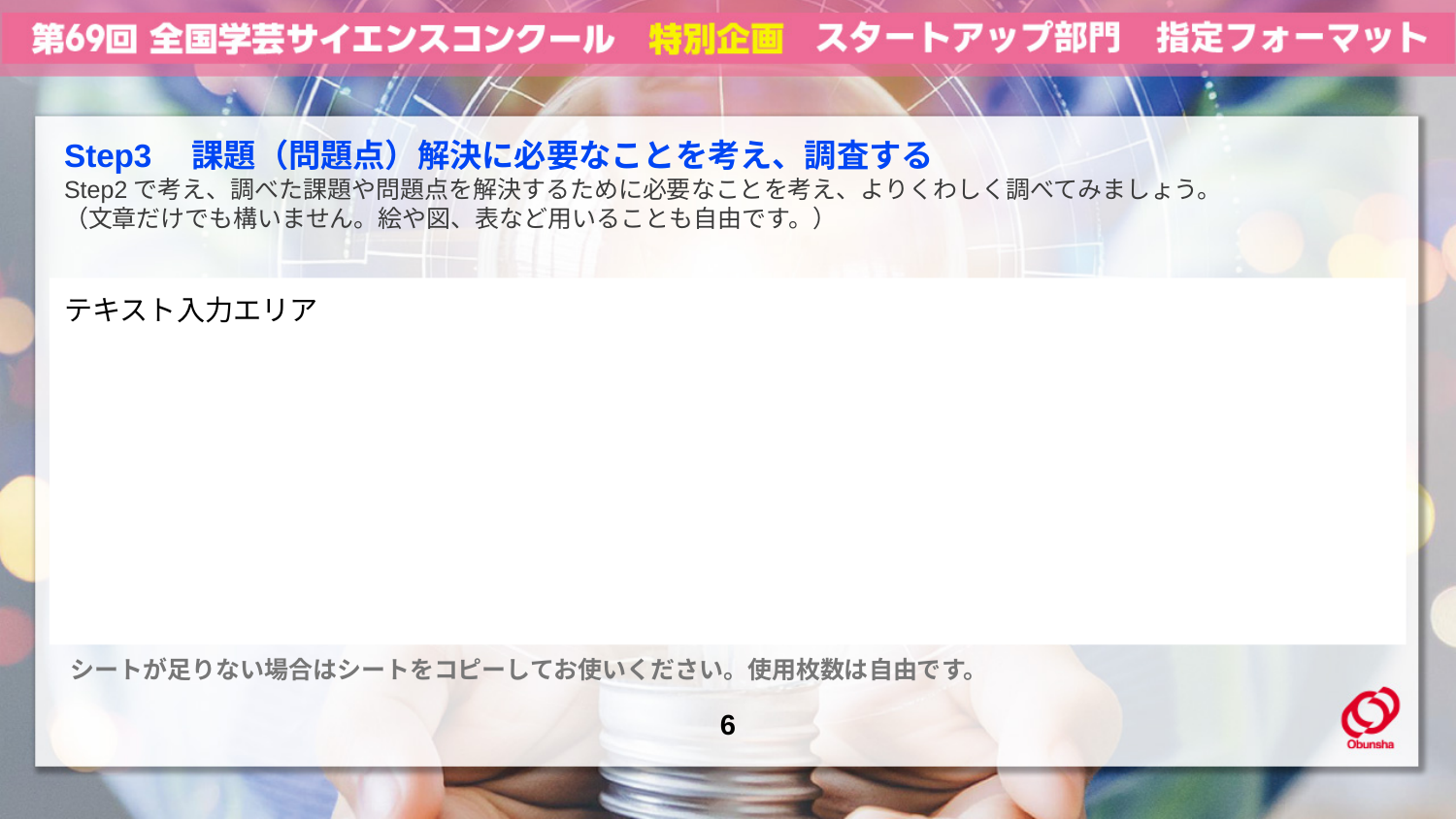

Step3　課題（問題点）解決に必要なことを考え、調査する
Step2で考え、調べた課題や問題点を解決するために必要なことを考え、よりくわしく調べてみましょう。
（文章だけでも構いません。絵や図、表など用いることも自由です。）
テキスト入力エリア
シートが足りない場合はシートをコピーしてお使いください。使用枚数は自由です。